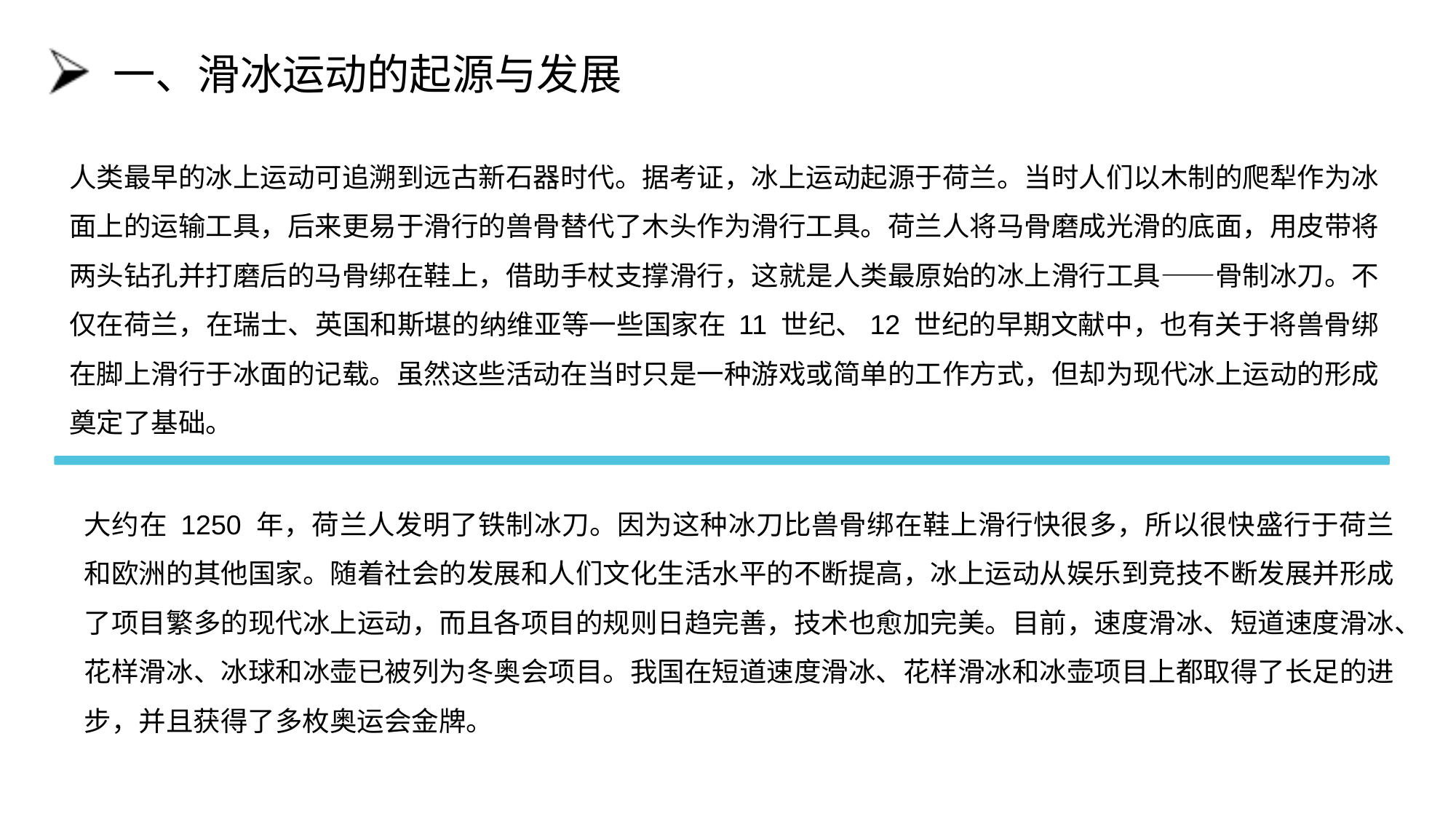

# 一、滑冰运动的起源与发展
人类最早的冰上运动可追溯到远古新石器时代。据考证，冰上运动起源于荷兰。当时人们以木制的爬犁作为冰面上的运输工具，后来更易于滑行的兽骨替代了木头作为滑行工具。荷兰人将马骨磨成光滑的底面，用皮带将两头钻孔并打磨后的马骨绑在鞋上，借助手杖支撑滑行，这就是人类最原始的冰上滑行工具——骨制冰刀。不仅在荷兰，在瑞士、英国和斯堪的纳维亚等一些国家在 11 世纪、12 世纪的早期文献中，也有关于将兽骨绑在脚上滑行于冰面的记载。虽然这些活动在当时只是一种游戏或简单的工作方式，但却为现代冰上运动的形成奠定了基础。

大约在 1250 年，荷兰人发明了铁制冰刀。因为这种冰刀比兽骨绑在鞋上滑行快很多，所以很快盛行于荷兰和欧洲的其他国家。随着社会的发展和人们文化生活水平的不断提高，冰上运动从娱乐到竞技不断发展并形成了项目繁多的现代冰上运动，而且各项目的规则日趋完善，技术也愈加完美。目前，速度滑冰、短道速度滑冰、花样滑冰、冰球和冰壶已被列为冬奥会项目。我国在短道速度滑冰、花样滑冰和冰壶项目上都取得了长足的进步，并且获得了多枚奥运会金牌。